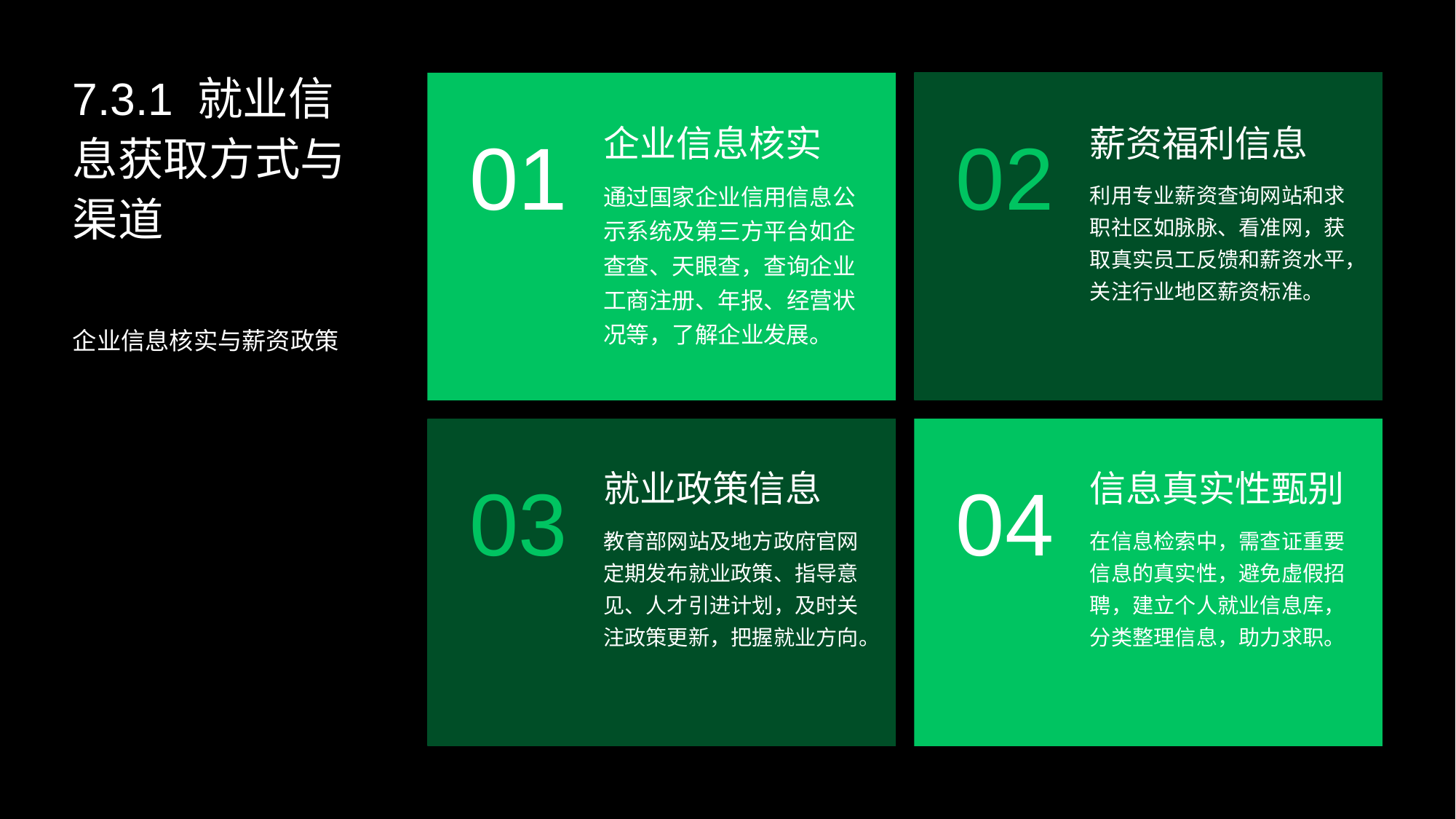

7.3.1 就业信息获取方式与渠道

企业信息核实
薪资福利信息
01
02
通过国家企业信用信息公示系统及第三方平台如企查查、天眼查，查询企业工商注册、年报、经营状况等，了解企业发展。
利用专业薪资查询网站和求职社区如脉脉、看准网，获取真实员工反馈和薪资水平，关注行业地区薪资标准。
企业信息核实与薪资政策

就业政策信息
信息真实性甄别
03
04
教育部网站及地方政府官网定期发布就业政策、指导意见、人才引进计划，及时关注政策更新，把握就业方向。
在信息检索中，需查证重要信息的真实性，避免虚假招聘，建立个人就业信息库，分类整理信息，助力求职。